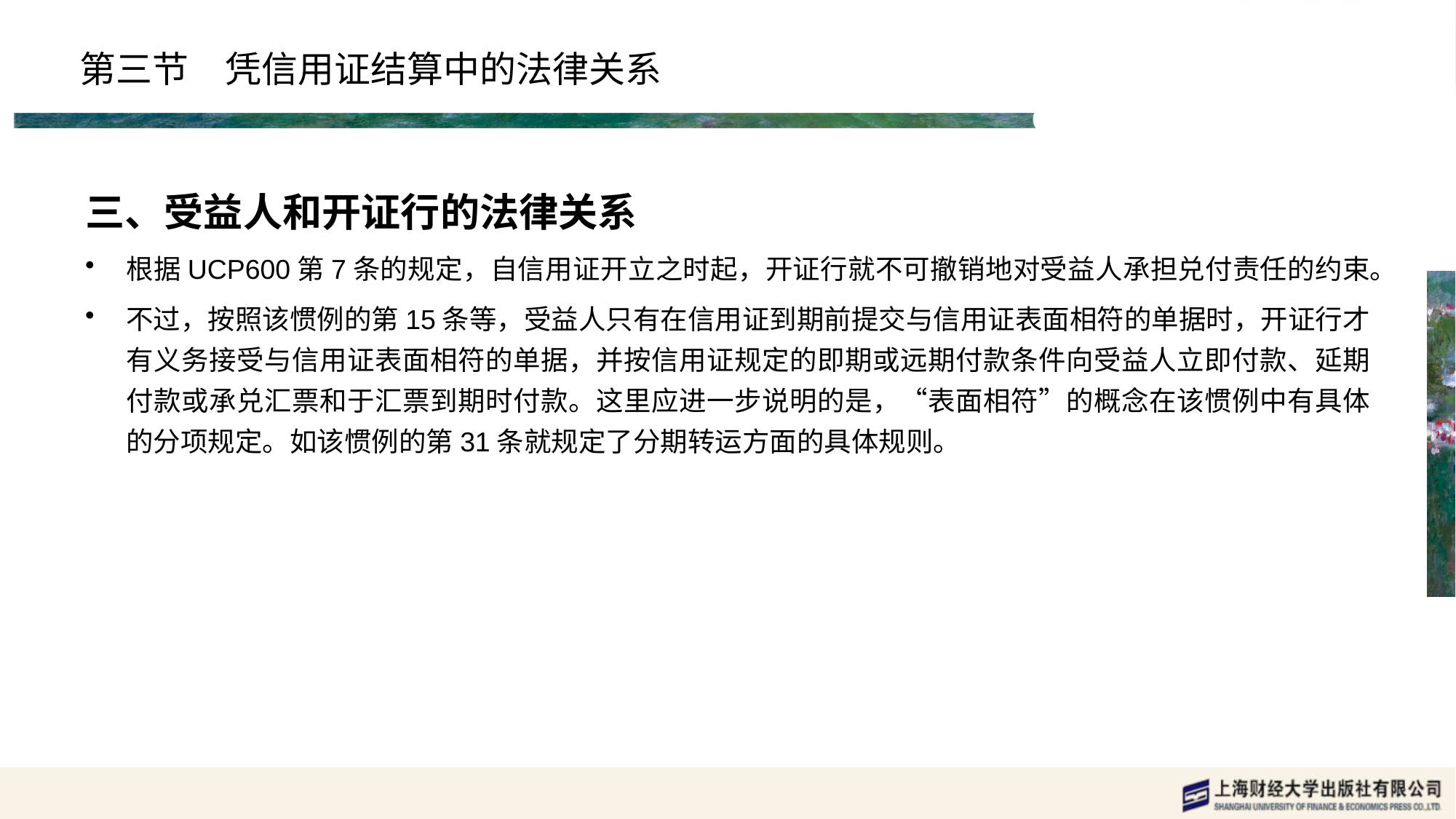

# 第三节　凭信用证结算中的法律关系
三、受益人和开证行的法律关系
根据UCP600第7条的规定，自信用证开立之时起，开证行就不可撤销地对受益人承担兑付责任的约束。
不过，按照该惯例的第15条等，受益人只有在信用证到期前提交与信用证表面相符的单据时，开证行才有义务接受与信用证表面相符的单据，并按信用证规定的即期或远期付款条件向受益人立即付款、延期付款或承兑汇票和于汇票到期时付款。这里应进一步说明的是，“表面相符”的概念在该惯例中有具体的分项规定。如该惯例的第31条就规定了分期转运方面的具体规则。